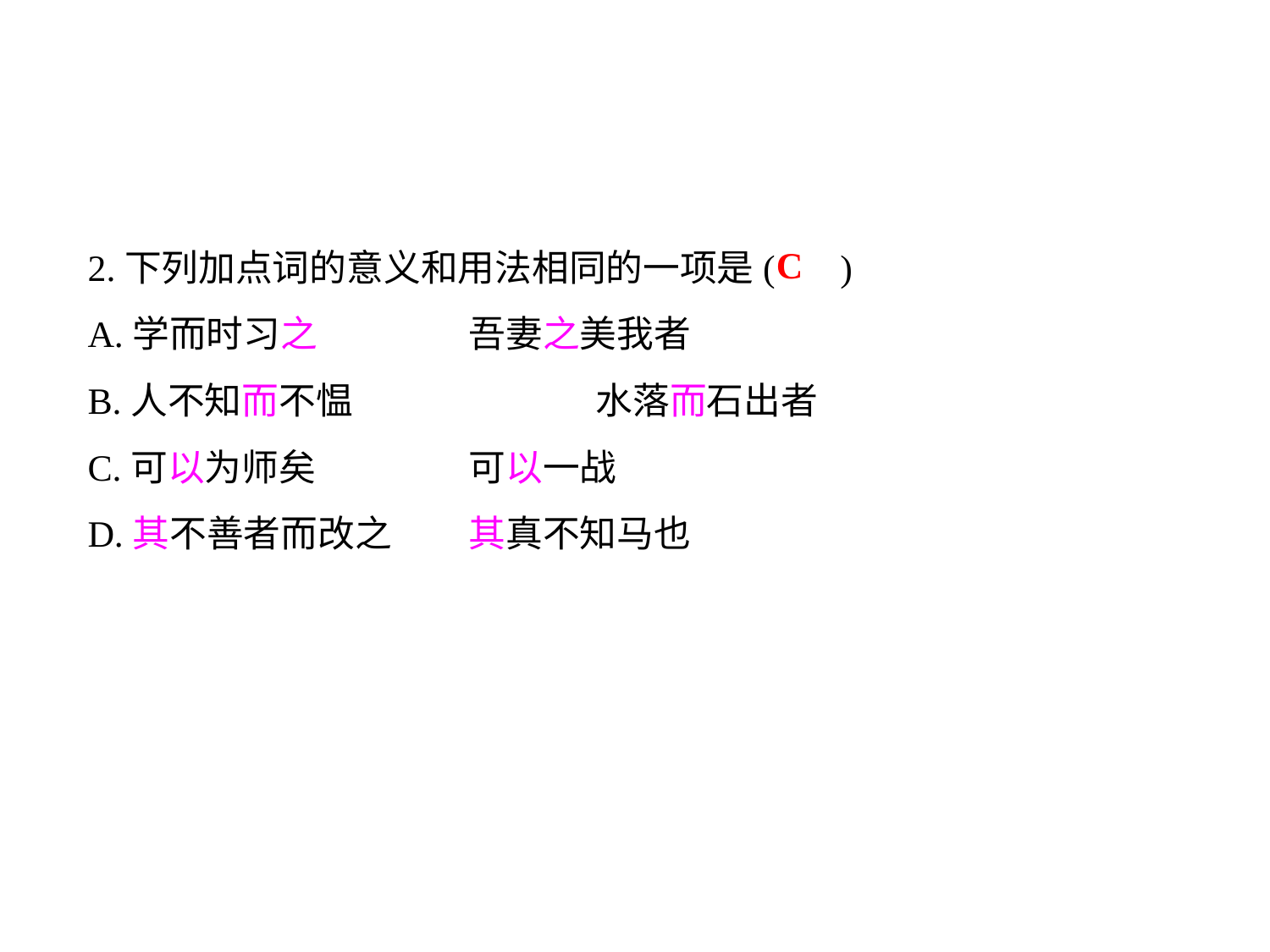

2.下列加点词的意义和用法相同的一项是(       )
A.学而时习之		吾妻之美我者
B.人不知而不愠		水落而石出者
C.可以为师矣		可以一战
D.其不善者而改之	其真不知马也
C